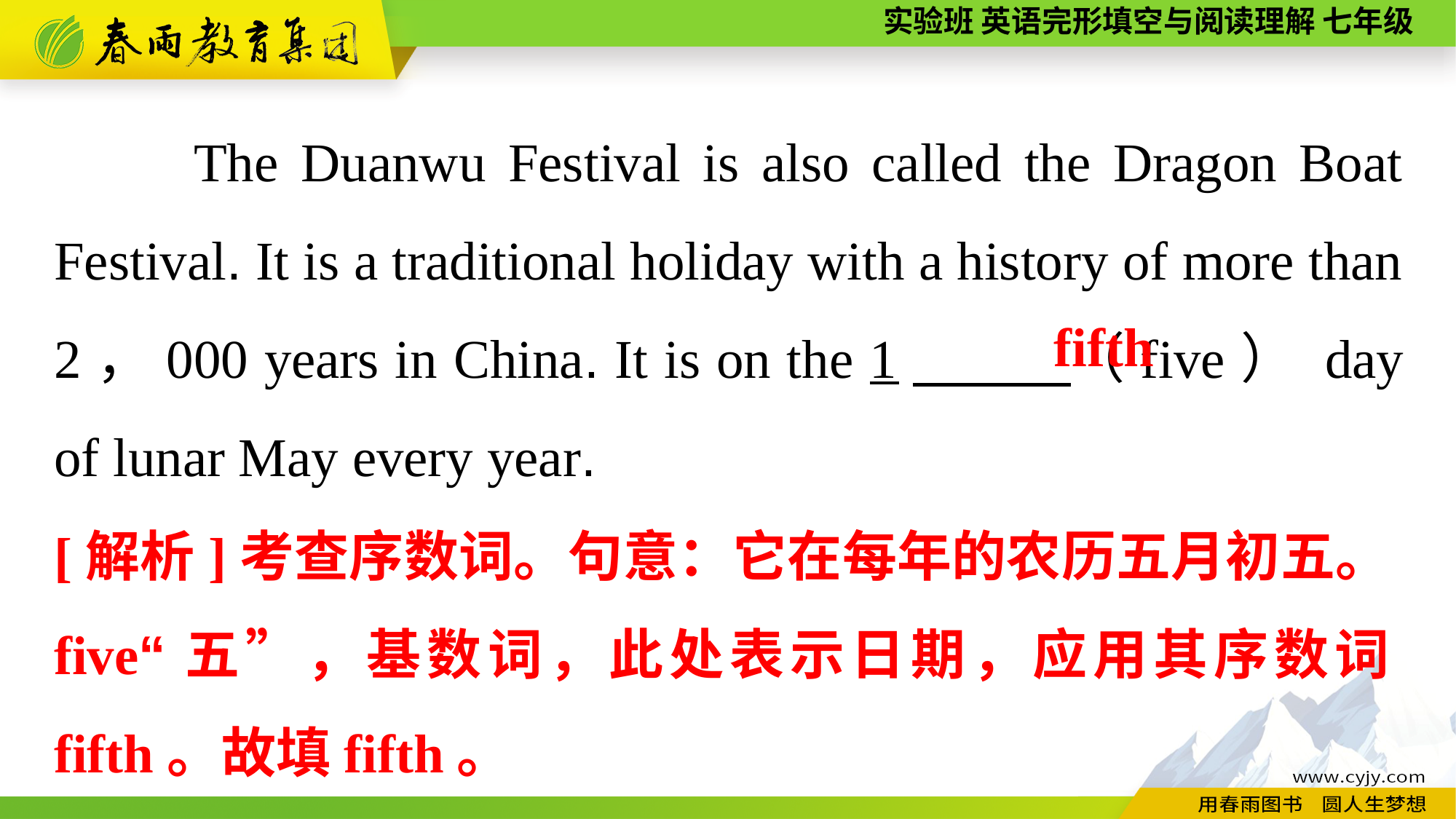

The Duanwu Festival is also called the Dragon Boat Festival. It is a traditional holiday with a history of more than 2，000 years in China. It is on the 1　       （five） day of lunar May every year.
 fifth
[解析]考查序数词。句意：它在每年的农历五月初五。five“五”，基数词，此处表示日期，应用其序数词fifth。故填fifth。